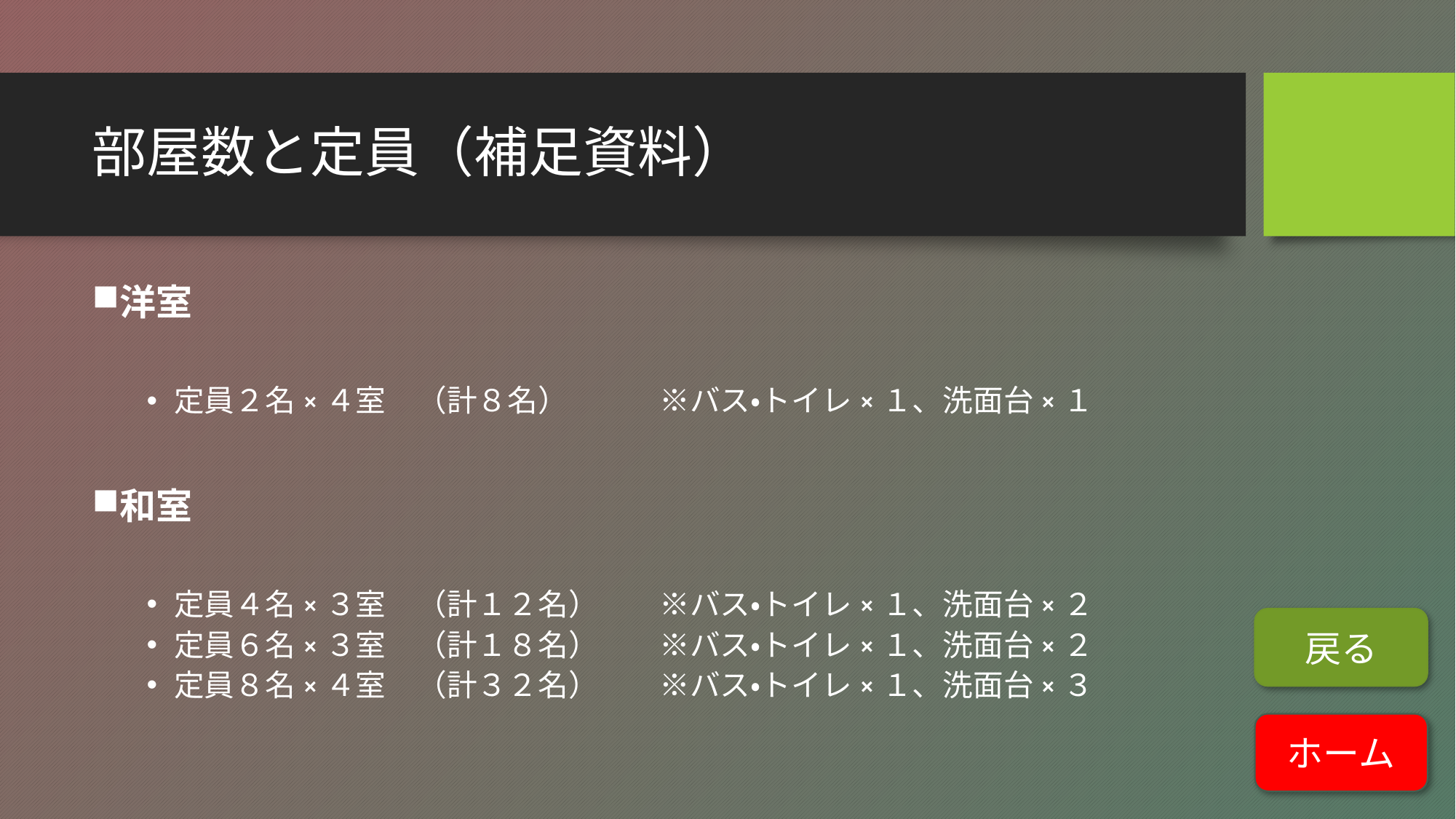

# 部屋数と定員（補足資料）
洋室

定員２名×４室　（計８名）　　　※バス・トイレ×１、洗面台×１

和室

定員４名×３室　（計１２名）　　※バス・トイレ×１、洗面台×２
定員６名×３室　（計１８名）　　※バス・トイレ×１、洗面台×２
定員８名×４室　（計３２名）　　※バス・トイレ×１、洗面台×３
戻る